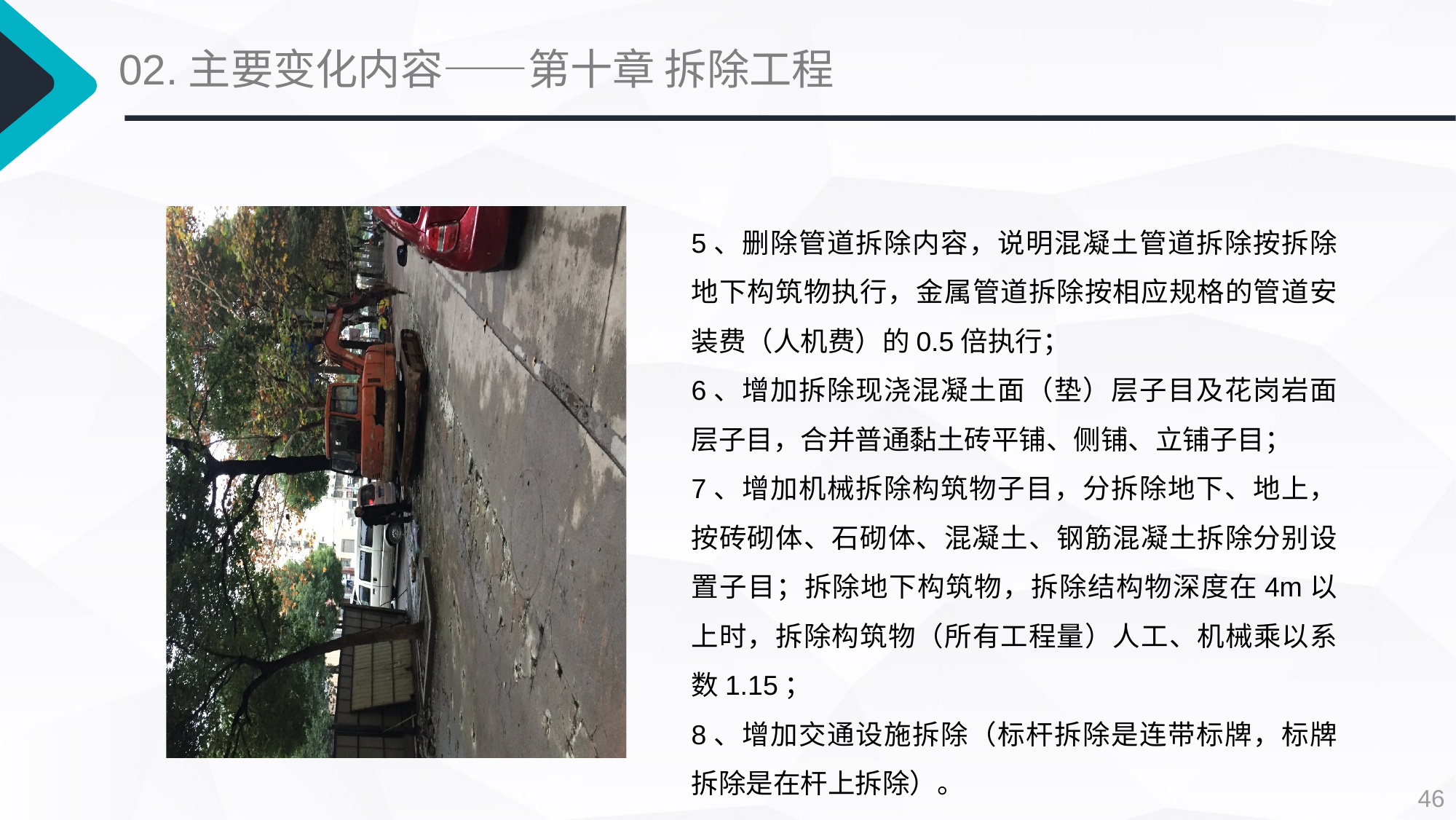

02.主要变化内容——第十章 拆除工程
5、删除管道拆除内容，说明混凝土管道拆除按拆除地下构筑物执行，金属管道拆除按相应规格的管道安装费（人机费）的0.5倍执行；
6、增加拆除现浇混凝土面（垫）层子目及花岗岩面层子目，合并普通黏土砖平铺、侧铺、立铺子目；
7、增加机械拆除构筑物子目，分拆除地下、地上，按砖砌体、石砌体、混凝土、钢筋混凝土拆除分别设置子目；拆除地下构筑物，拆除结构物深度在4m以上时，拆除构筑物（所有工程量）人工、机械乘以系数1.15；
8、增加交通设施拆除（标杆拆除是连带标牌，标牌拆除是在杆上拆除）。

46